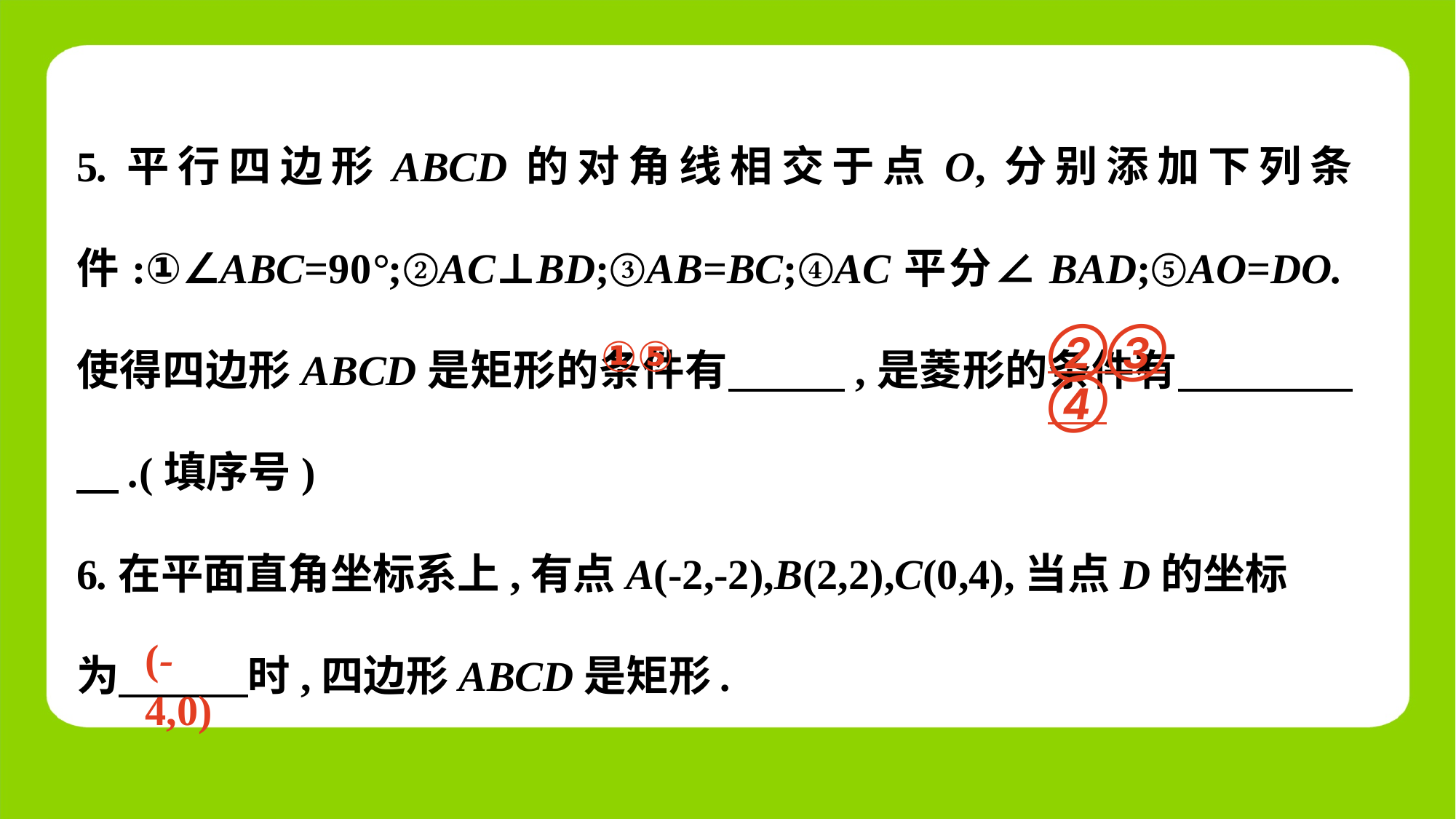

5.平行四边形ABCD的对角线相交于点O,分别添加下列条件:①∠ABC=90°;②AC⊥BD;③AB=BC;④AC平分∠BAD;⑤AO=DO.使得四边形ABCD是矩形的条件有　   　,是菱形的条件有　              　.(填序号)
6.在平面直角坐标系上,有点A(-2,-2),B(2,2),C(0,4),当点D的坐标
为　         时,四边形ABCD是矩形.
②③④
①⑤
(-4,0)